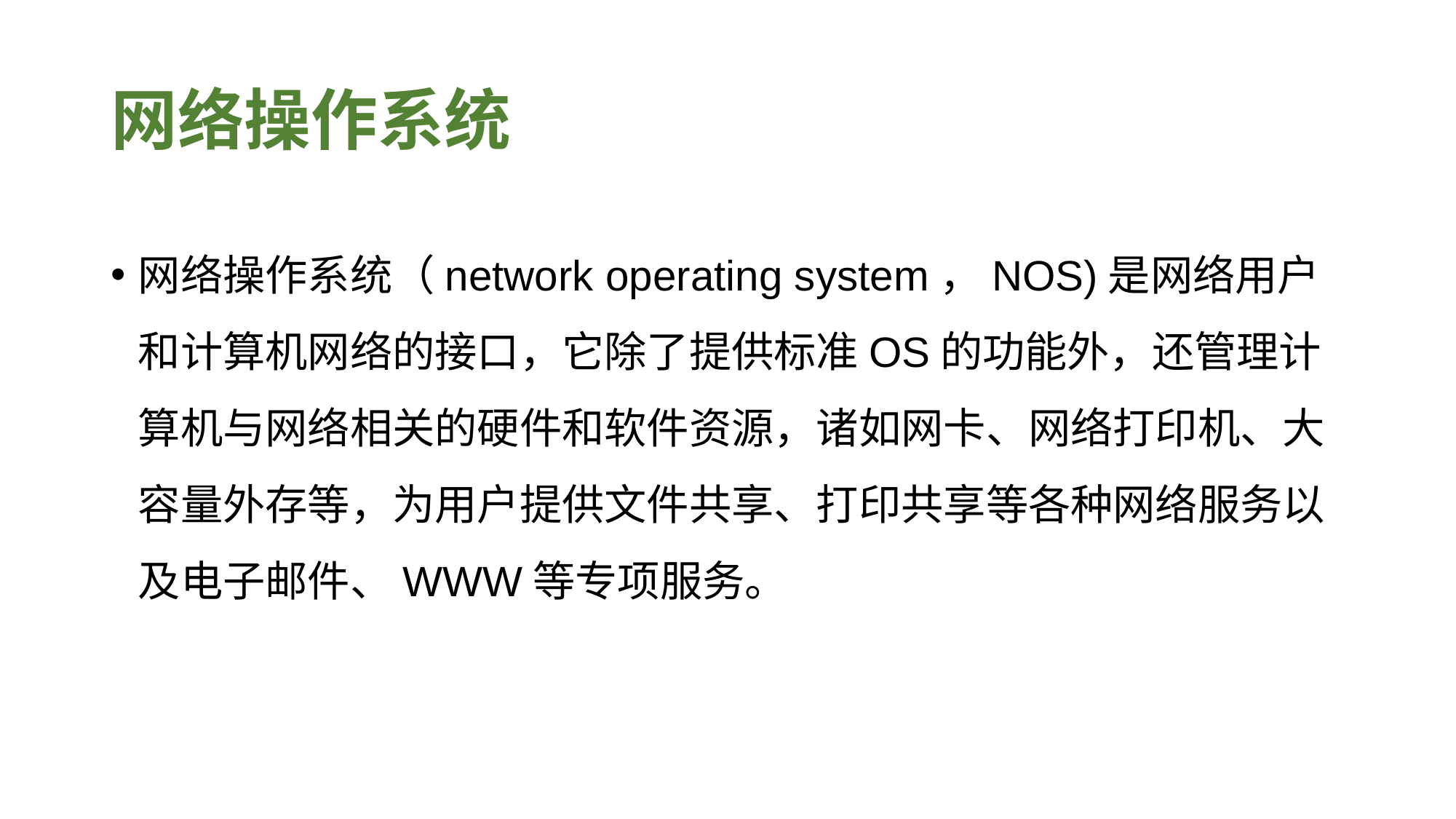

# 网络操作系统
网络操作系统（network operating system，NOS)是网络用户和计算机网络的接口，它除了提供标准OS的功能外，还管理计算机与网络相关的硬件和软件资源，诸如网卡、网络打印机、大容量外存等，为用户提供文件共享、打印共享等各种网络服务以及电子邮件、WWW等专项服务。